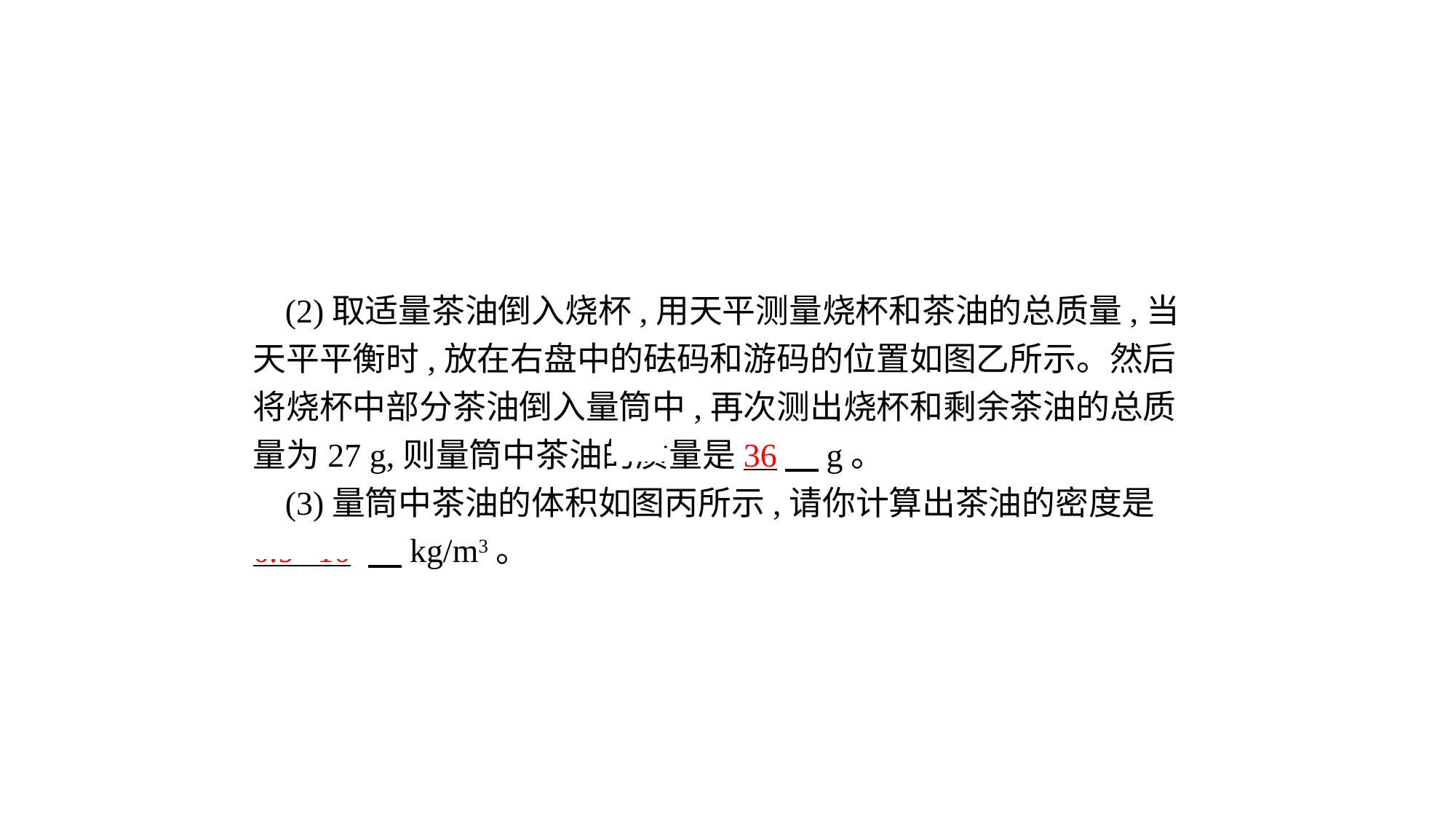

(2)取适量茶油倒入烧杯,用天平测量烧杯和茶油的总质量,当天平平衡时,放在右盘中的砝码和游码的位置如图乙所示。然后将烧杯中部分茶油倒入量筒中,再次测出烧杯和剩余茶油的总质量为27 g,则量筒中茶油的质量是36　g。
(3)量筒中茶油的体积如图丙所示,请你计算出茶油的密度是0.9×103　kg/m3。